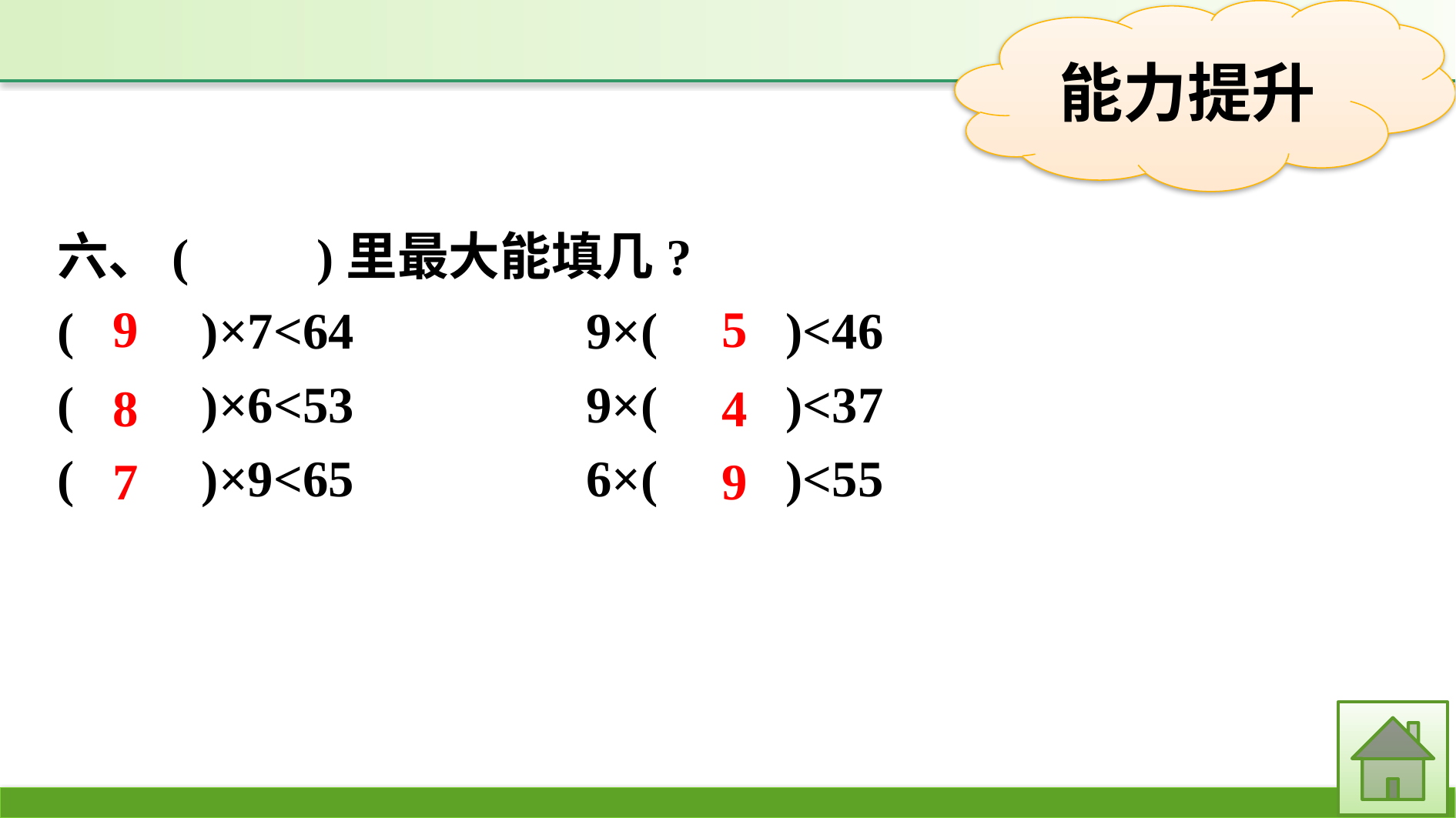

六、(　　)里最大能填几?
(　　)×7<64　　　	9×(　　)<46
(　　)×6<53		9×(　　)<37
(　　)×9<65		6×(　　)<55
9
5
8
4
7
9